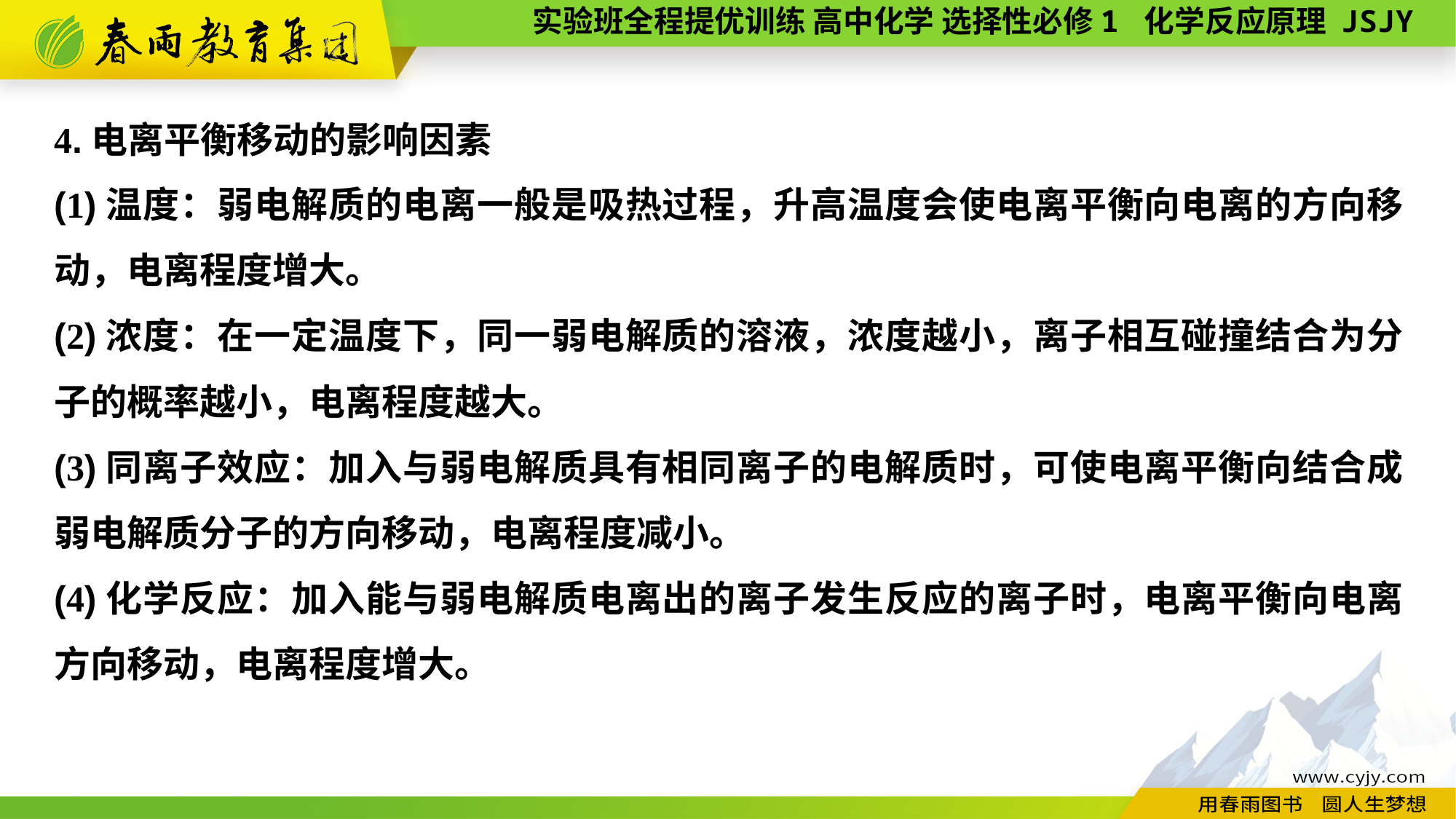

4.电离平衡移动的影响因素
(1)温度：弱电解质的电离一般是吸热过程，升高温度会使电离平衡向电离的方向移动，电离程度增大。
(2)浓度：在一定温度下，同一弱电解质的溶液，浓度越小，离子相互碰撞结合为分子的概率越小，电离程度越大。
(3)同离子效应：加入与弱电解质具有相同离子的电解质时，可使电离平衡向结合成弱电解质分子的方向移动，电离程度减小。
(4)化学反应：加入能与弱电解质电离出的离子发生反应的离子时，电离平衡向电离方向移动，电离程度增大。